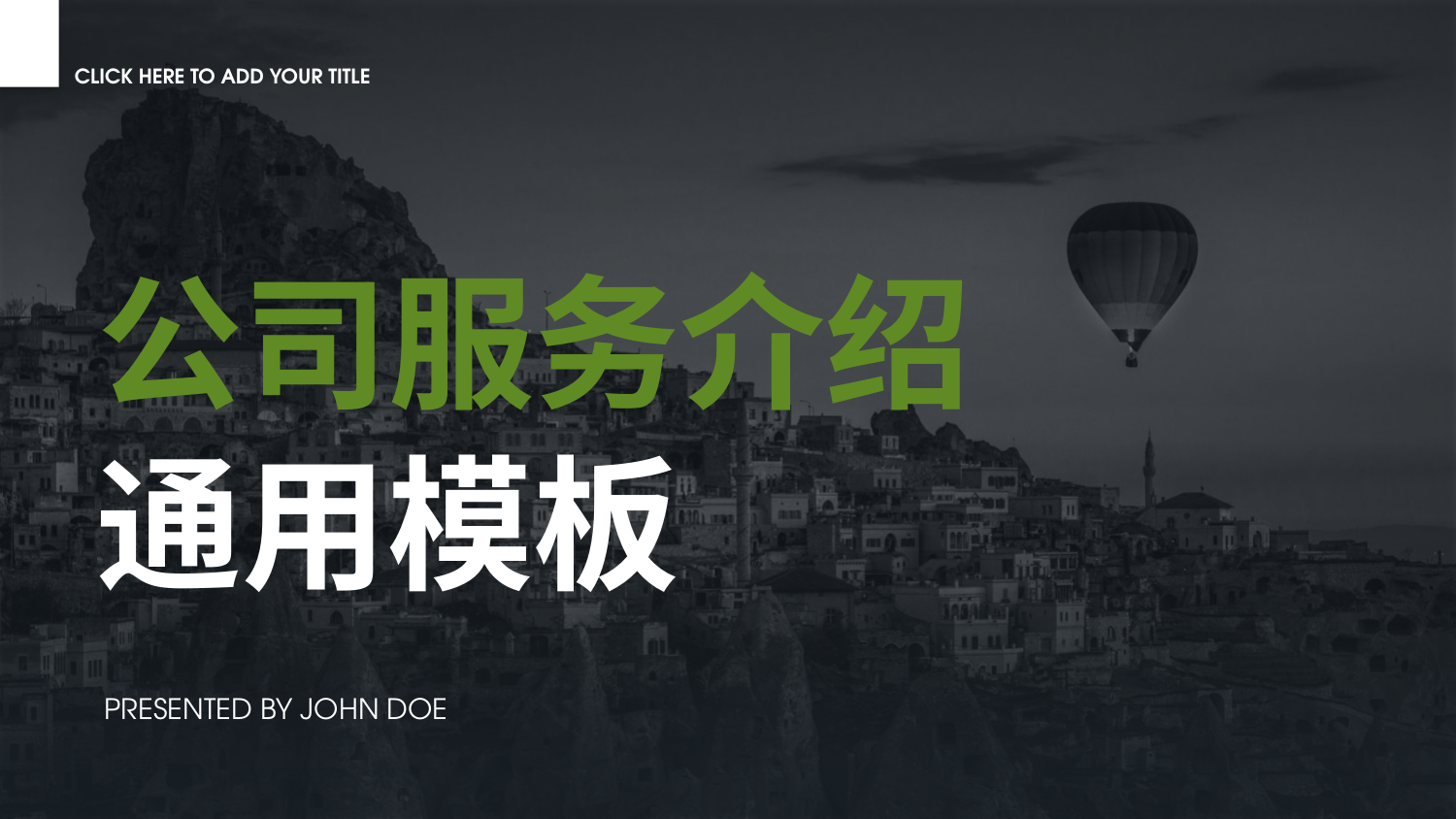

CLICK HERE TO ADD YOUR TITLE
公司服务介绍
通用模板

PRESENTED BY JOHN DOE